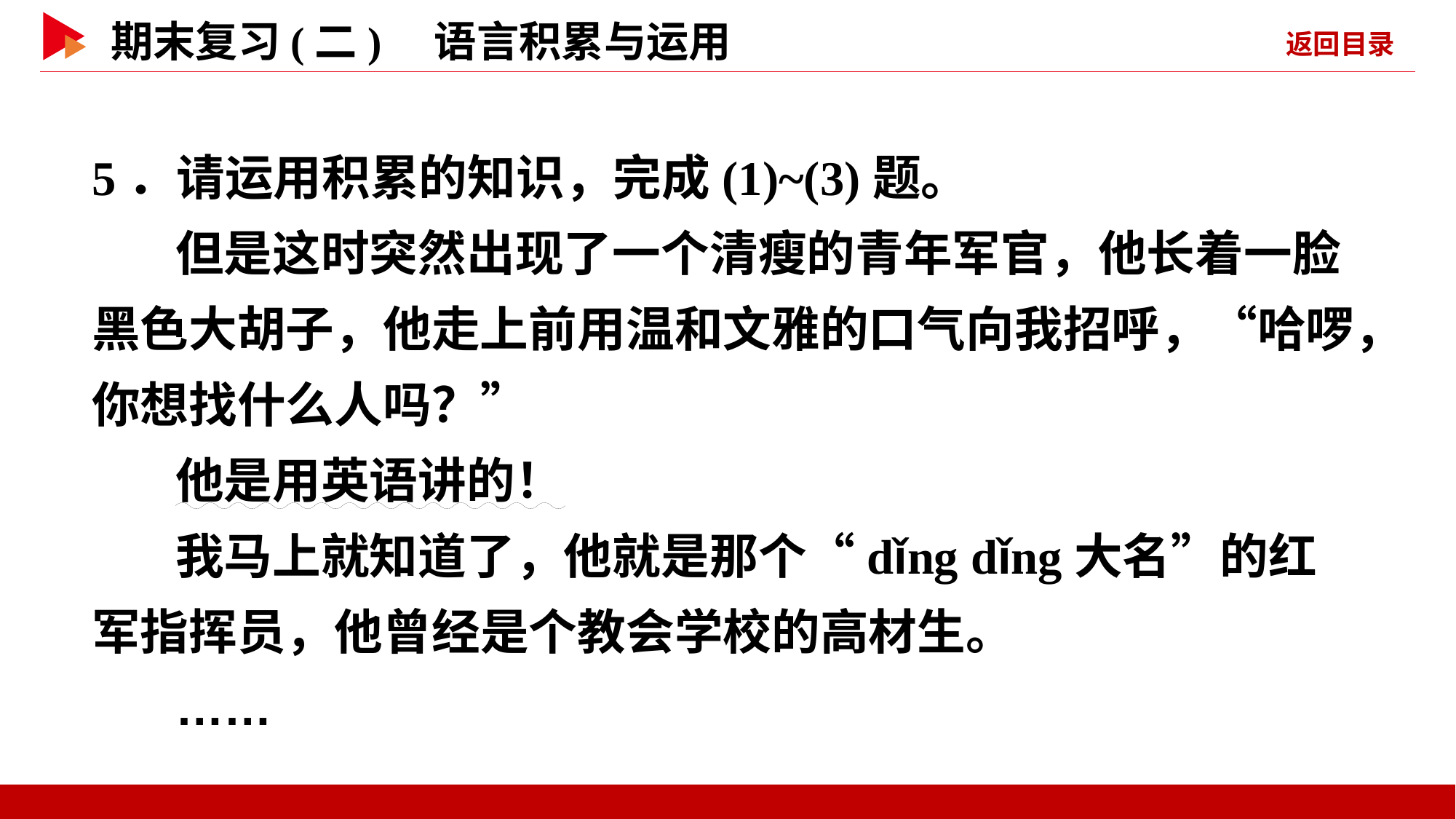

5．请运用积累的知识，完成(1)~(3)题。
但是这时突然出现了一个清瘦的青年军官，他长着一脸黑色大胡子，他走上前用温和文雅的口气向我招呼，“哈啰，你想找什么人吗？”
他是用英语讲的！
我马上就知道了，他就是那个“dǐng dǐng大名”的红军指挥员，他曾经是个教会学校的高材生。
……